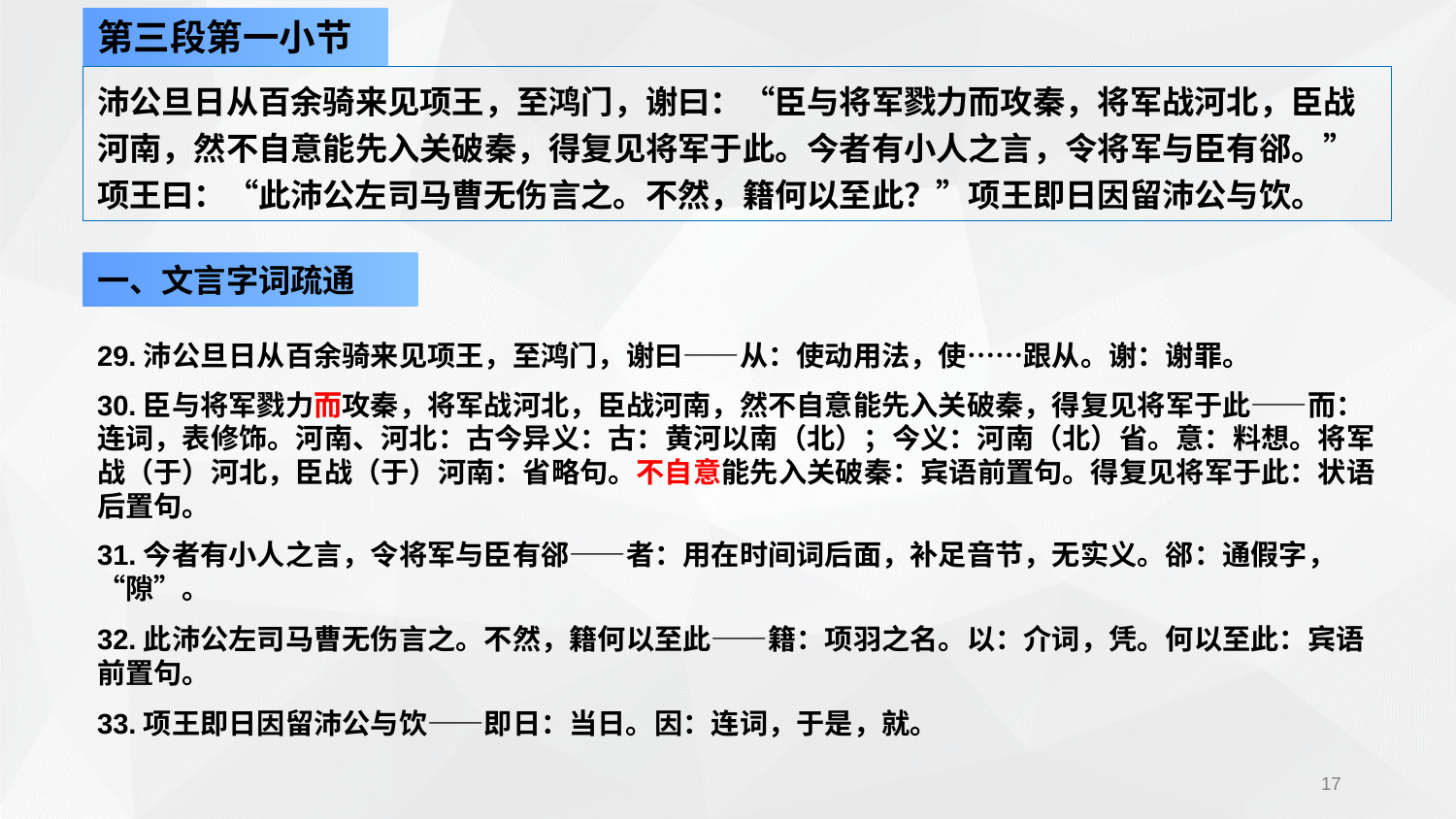

第三段第一小节
沛公旦日从百余骑来见项王，至鸿门，谢曰：“臣与将军戮力而攻秦，将军战河北，臣战河南，然不自意能先入关破秦，得复见将军于此。今者有小人之言，令将军与臣有郤。”项王曰：“此沛公左司马曹无伤言之。不然，籍何以至此？”项王即日因留沛公与饮。
一、文言字词疏通
29.沛公旦日从百余骑来见项王，至鸿门，谢曰——从：使动用法，使……跟从。谢：谢罪。
30.臣与将军戮力而攻秦，将军战河北，臣战河南，然不自意能先入关破秦，得复见将军于此——而：连词，表修饰。河南、河北：古今异义：古：黄河以南（北）；今义：河南（北）省。意：料想。将军战（于）河北，臣战（于）河南：省略句。不自意能先入关破秦：宾语前置句。得复见将军于此：状语后置句。
31.今者有小人之言，令将军与臣有郤——者：用在时间词后面，补足音节，无实义。郤：通假字，“隙”。
32.此沛公左司马曹无伤言之。不然，籍何以至此——籍：项羽之名。以：介词，凭。何以至此：宾语前置句。
33.项王即日因留沛公与饮——即日：当日。因：连词，于是，就。
17